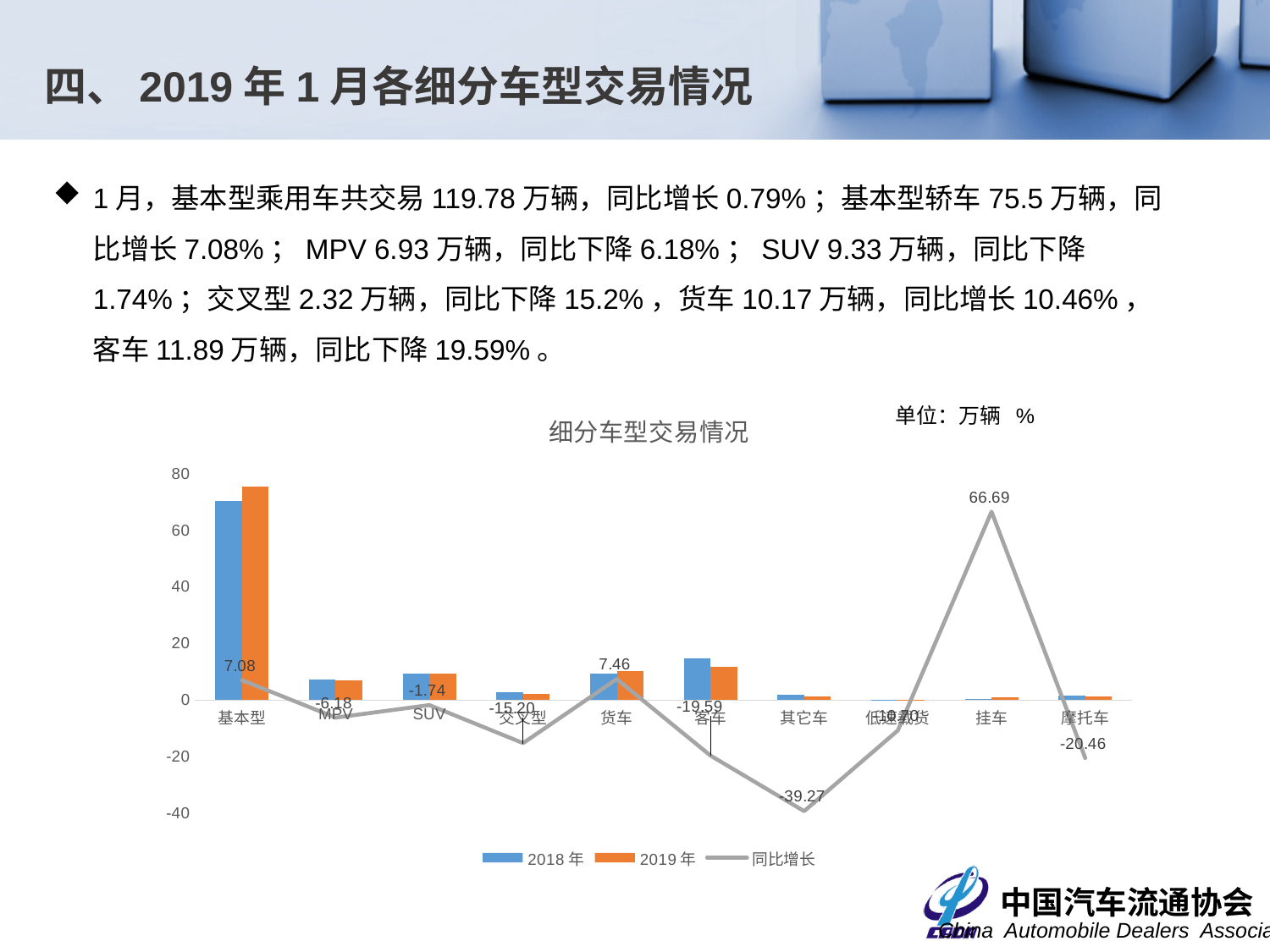

四、2019年1月各细分车型交易情况
1月，基本型乘用车共交易119.78万辆，同比增长0.79%；基本型轿车75.5万辆，同比增长7.08%；MPV 6.93万辆，同比下降6.18%；SUV 9.33万辆，同比下降1.74%；交叉型2.32万辆，同比下降15.2%，货车10.17万辆，同比增长10.46%，客车11.89万辆，同比下降19.59%。

### Chart: 细分车型交易情况

| Category | 2018年 | 2019年 | 同比增长 |
|---|---|---|---|
| 基本型 | 70.5066 | 75.4986 | 7.080188237696881 |
| MPV | 7.3875 | 6.9307 | -6.183417935702204 |
| SUV | 9.4996 | 9.3345 | -1.7379679144384912 |
| 交叉型 | 2.7304 | 2.3155 | -15.195575739818334 |
| 货车 | 9.464 | 10.1701 | 7.460904480135241 |
| 客车 | 14.7884 | 11.8912 | -19.59103080793054 |
| 其它车 | 2.03 | 1.2328 | -39.27093596059113 |
| 低速载货 | 0.1747 | 0.156 | -10.704064109902687 |
| 挂车 | 0.5235 | 0.8726 | 66.68576886341931 |
| 摩托车 | 1.736 | 1.3809 | -20.45506912442396 |
单位：万辆  %